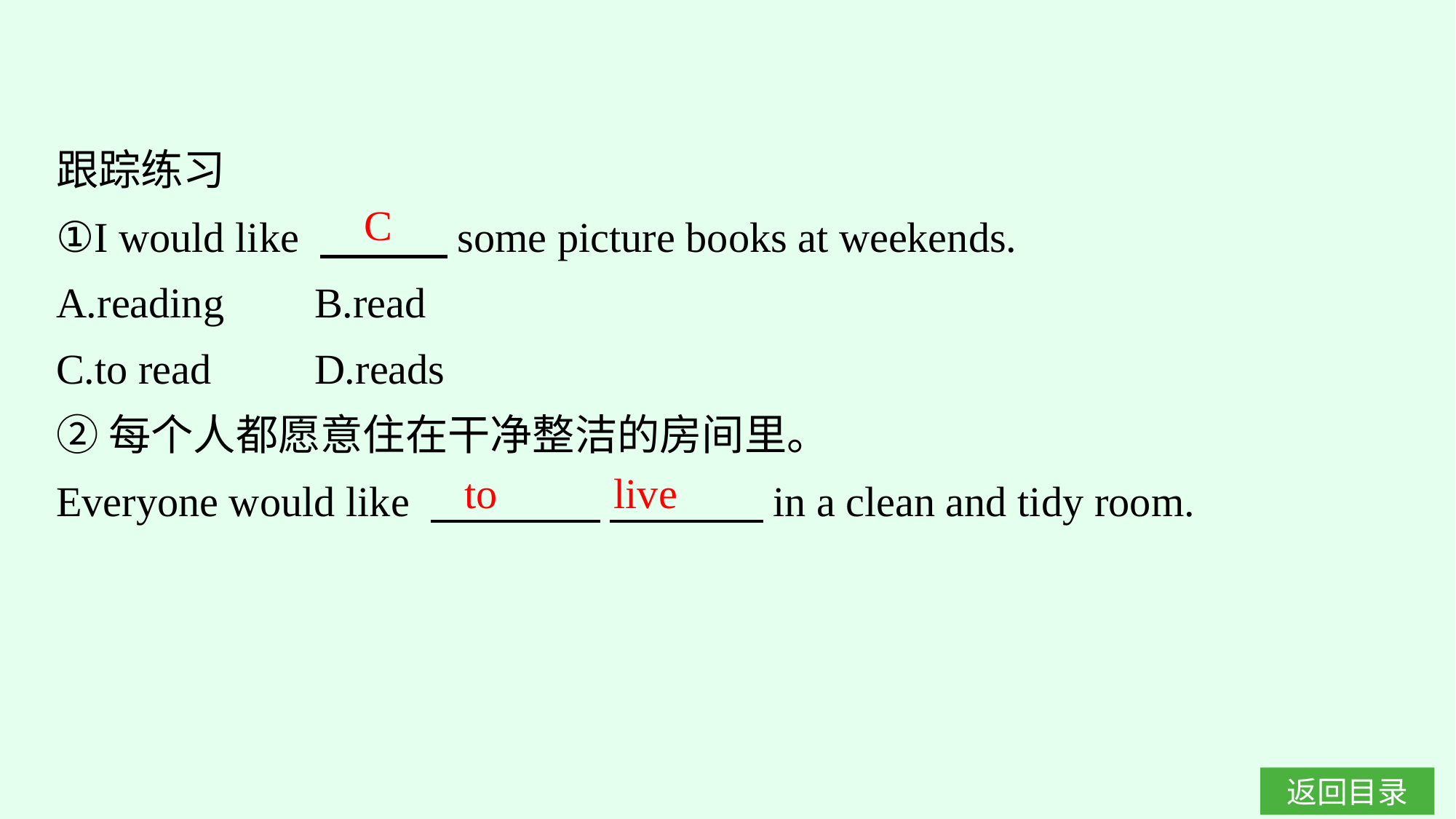

跟踪练习
①I would like 　　　some picture books at weekends.
A.reading	B.read
C.to read	D.reads
②每个人都愿意住在干净整洁的房间里。
Everyone would like 　　　　 　　      in a clean and tidy room.
C
to           live